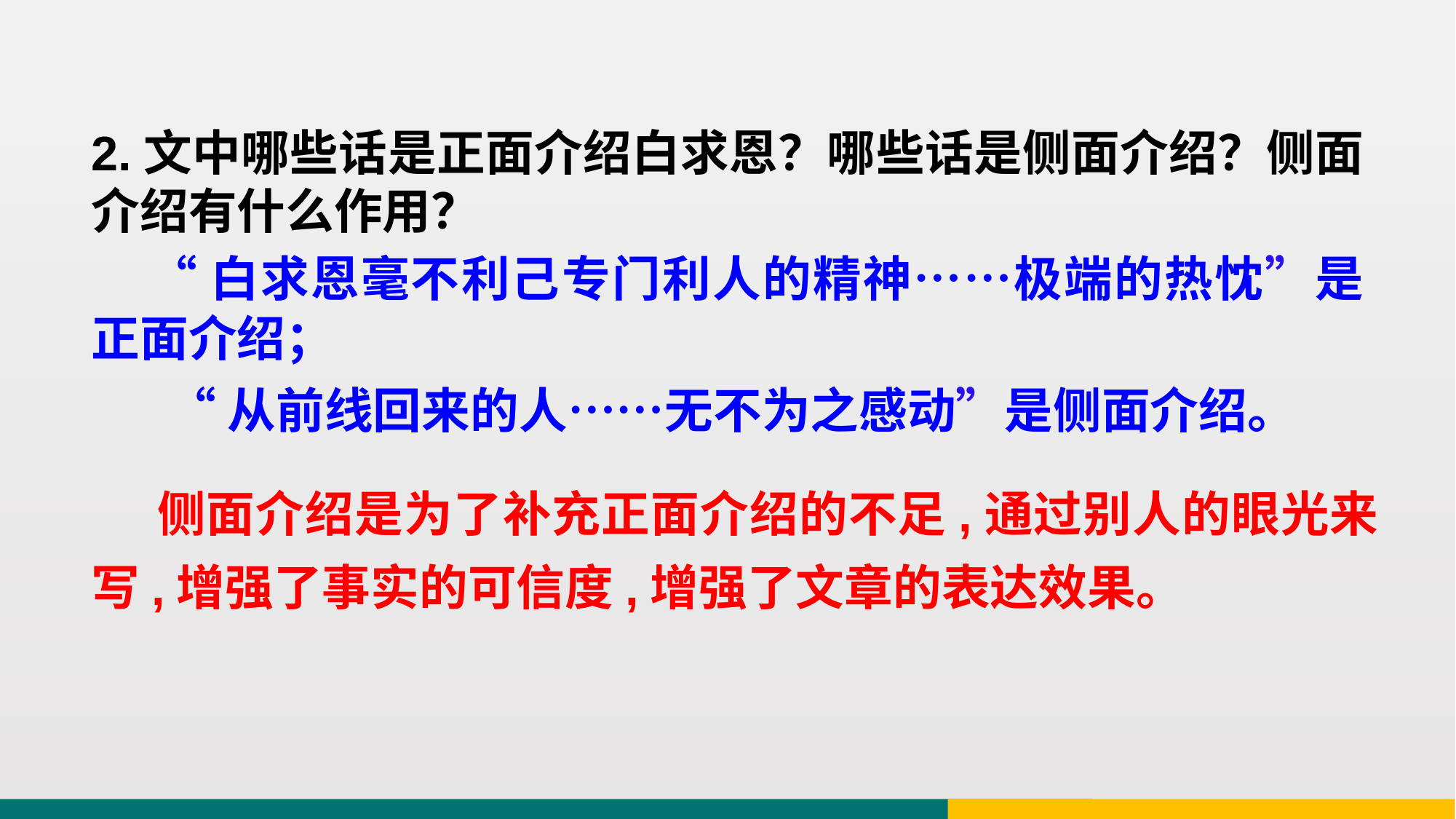

2.文中哪些话是正面介绍白求恩？哪些话是侧面介绍？侧面介绍有什么作用？
    “白求恩毫不利己专门利人的精神……极端的热忱”是正面介绍；
      “从前线回来的人……无不为之感动”是侧面介绍。
    侧面介绍是为了补充正面介绍的不足,通过别人的眼光来写,增强了事实的可信度,增强了文章的表达效果。